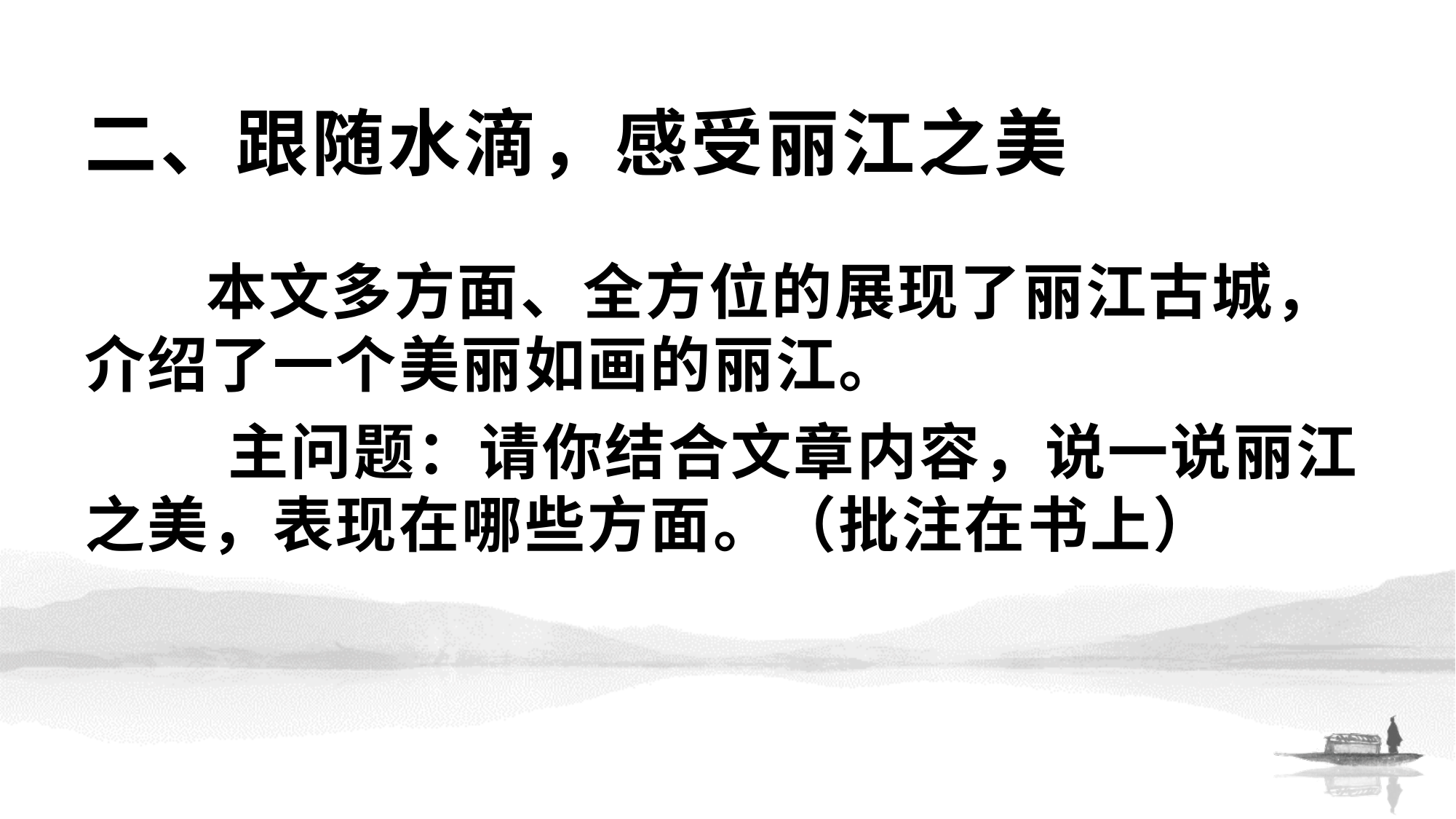

# 二、跟随水滴，感受丽江之美
       本文多方面、全方位的展现了丽江古城，介绍了一个美丽如画的丽江。
        主问题：请你结合文章内容，说一说丽江之美，表现在哪些方面。（批注在书上）